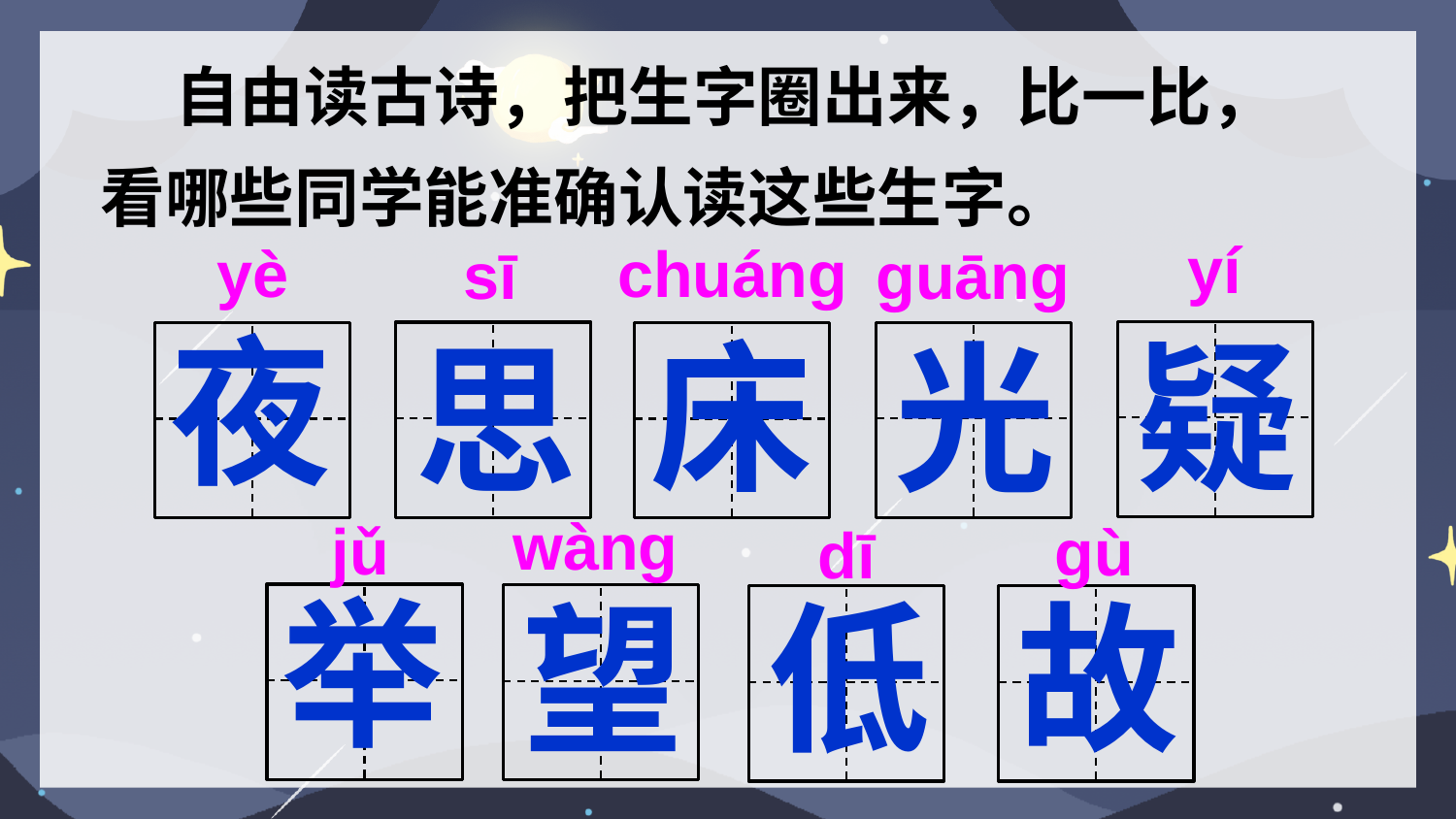

自由读古诗，把生字圈出来，比一比，看哪些同学能准确认读这些生字。
yí
yè
chuánɡ
ɡuānɡ
sī
夜

床

疑

光

思

wànɡ
jǔ
ɡù
dī
举

低

故

望